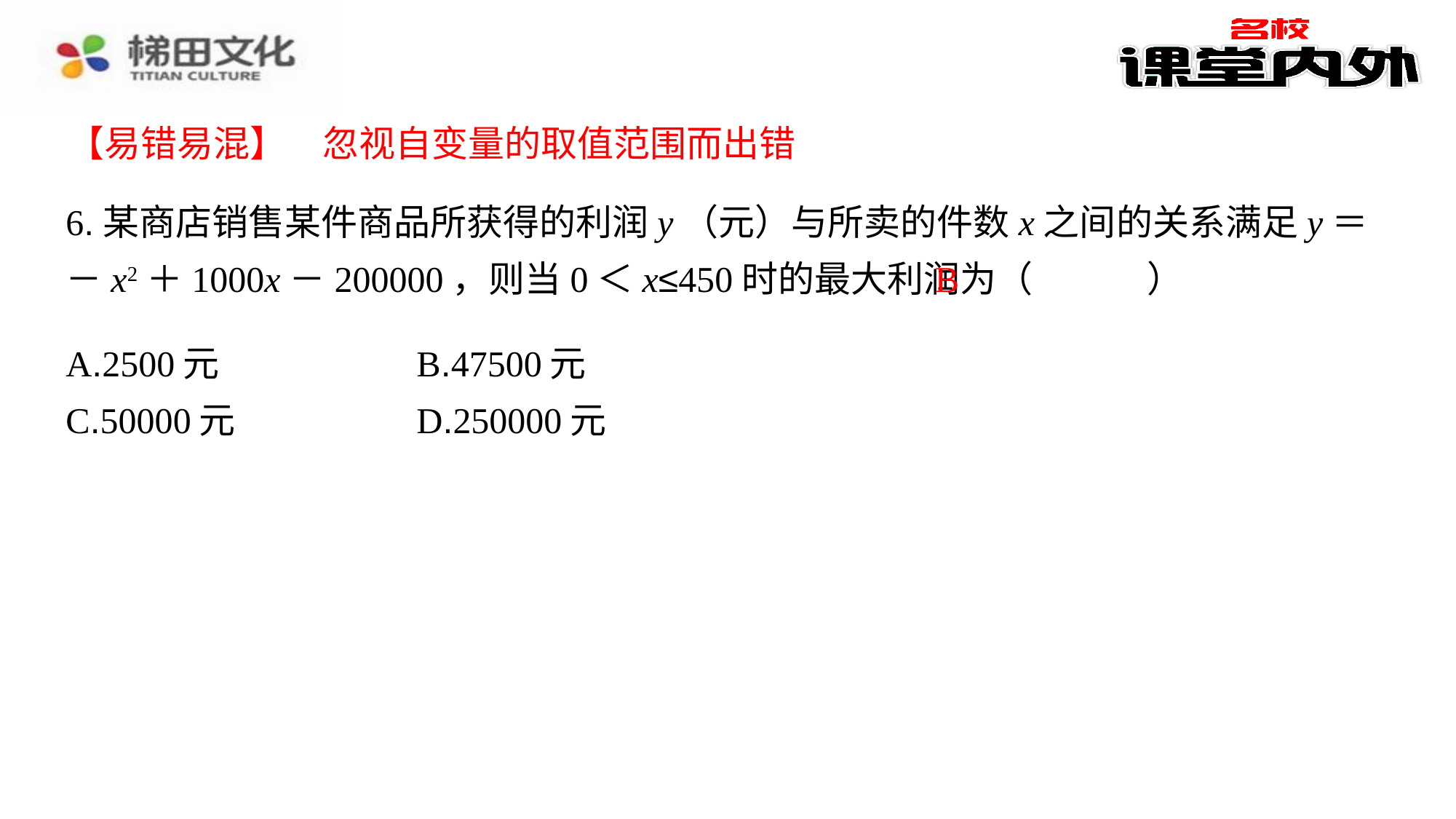

【易错易混】　忽视自变量的取值范围而出错
6.某商店销售某件商品所获得的利润y（元）与所卖的件数x之间的关系满足y＝－x2＋1000x－200000，则当0＜x≤450时的最大利润为（　B　）
B
| A.2500元 | B.47500元 |
| --- | --- |
| C.50000元 | D.250000元 |